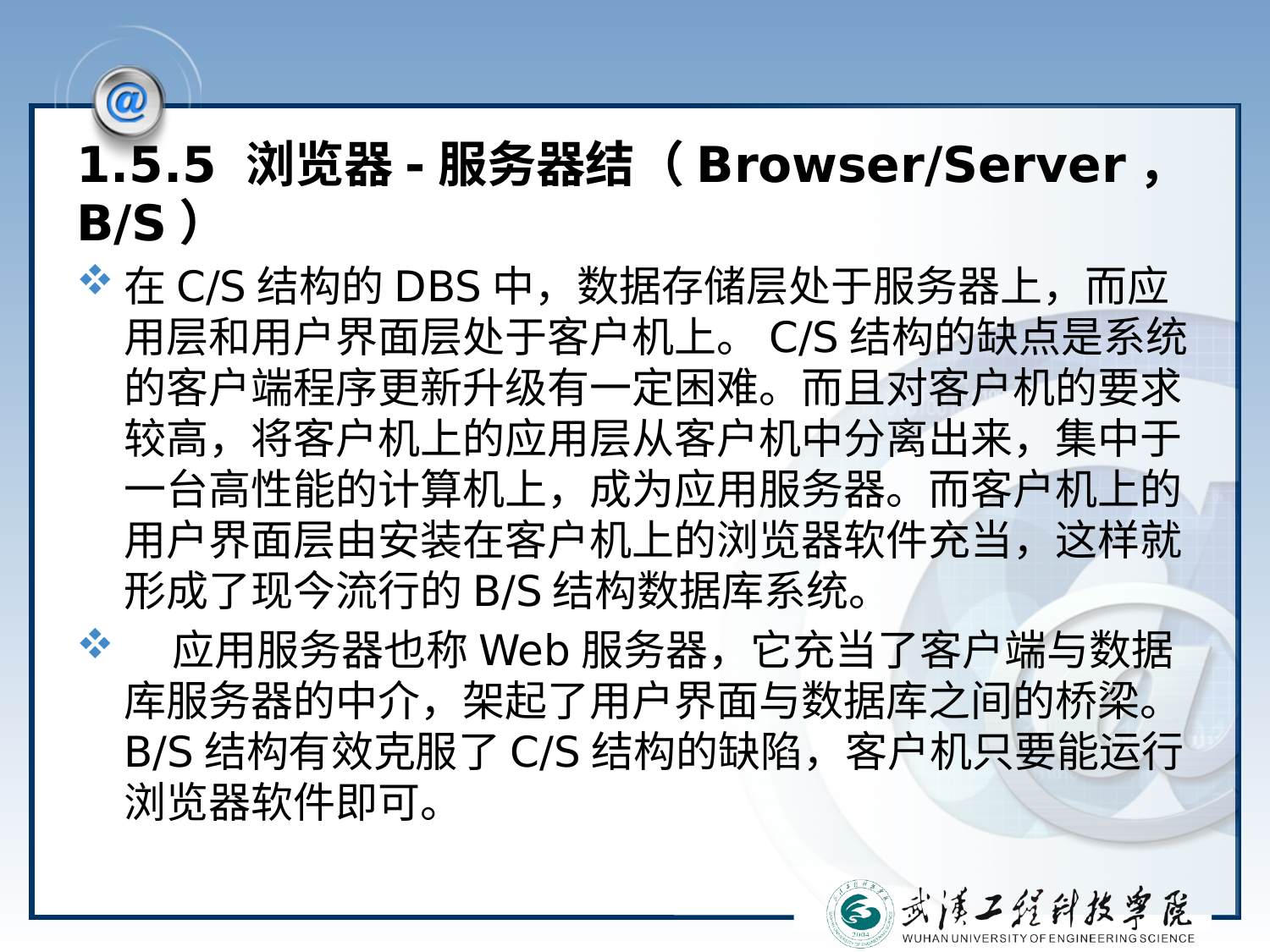

#
1.5.5 浏览器-服务器结（Browser/Server，B/S）
在C/S结构的DBS中，数据存储层处于服务器上，而应用层和用户界面层处于客户机上。C/S结构的缺点是系统的客户端程序更新升级有一定困难。而且对客户机的要求较高，将客户机上的应用层从客户机中分离出来，集中于一台高性能的计算机上，成为应用服务器。而客户机上的用户界面层由安装在客户机上的浏览器软件充当，这样就形成了现今流行的B/S结构数据库系统。
    应用服务器也称Web服务器，它充当了客户端与数据库服务器的中介，架起了用户界面与数据库之间的桥梁。B/S结构有效克服了C/S结构的缺陷，客户机只要能运行浏览器软件即可。